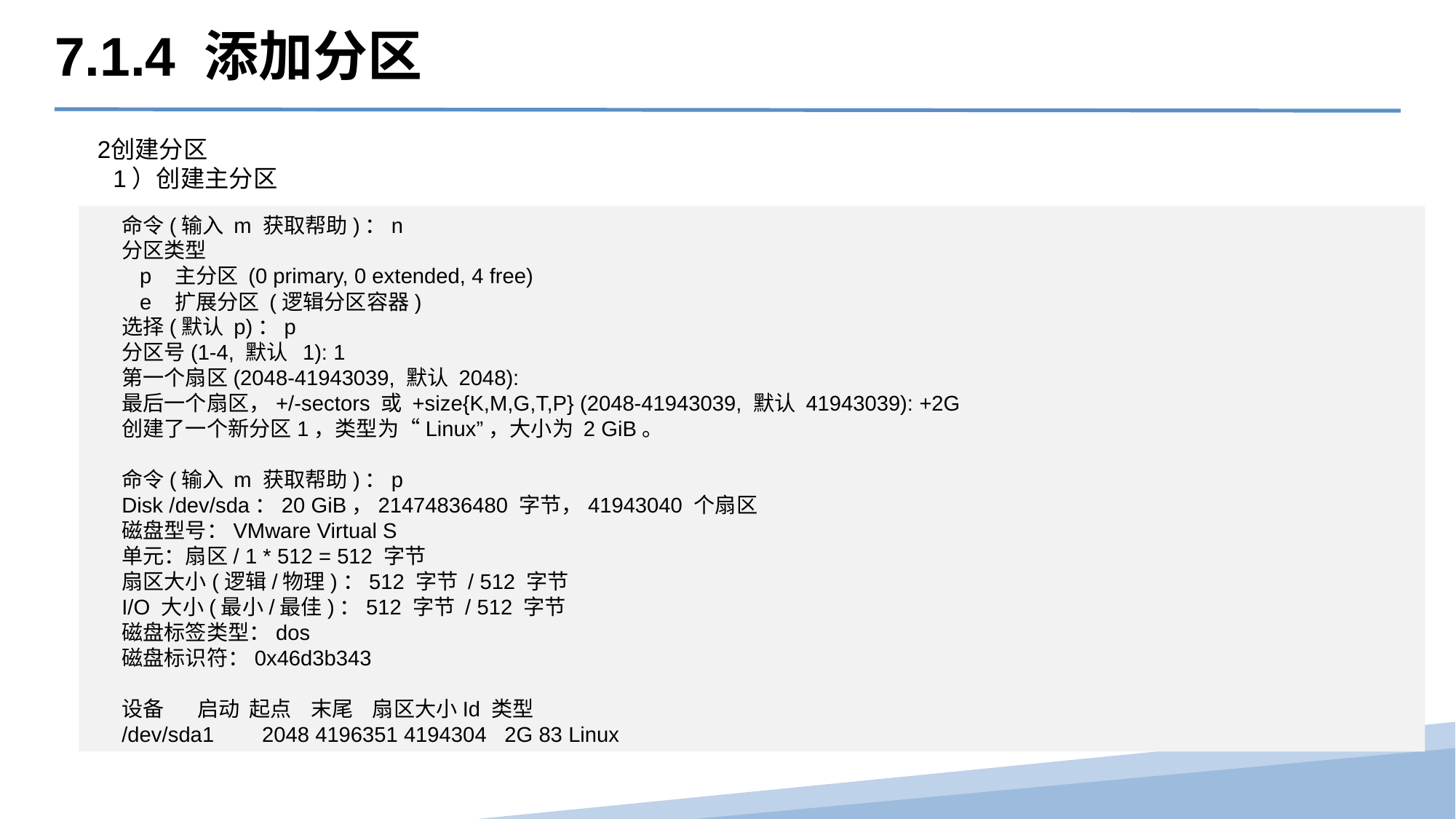

7.1.4 添加分区
创建分区
1）创建主分区

命令(输入 m 获取帮助)：n
分区类型
   p   主分区 (0 primary, 0 extended, 4 free)
   e   扩展分区 (逻辑分区容器)
选择(默认 p)：p
分区号(1-4, 默认  1): 1
第一个扇区(2048-41943039, 默认 2048):
最后一个扇区，+/-sectors 或 +size{K,M,G,T,P} (2048-41943039, 默认 41943039): +2G
创建了一个新分区1，类型为“Linux”，大小为 2 GiB。

命令(输入 m 获取帮助)：p
Disk /dev/sda：20 GiB，21474836480 字节，41943040 个扇区
磁盘型号：VMware Virtual S
单元：扇区/ 1 * 512 = 512 字节
扇区大小(逻辑/物理)：512 字节 / 512 字节
I/O 大小(最小/最佳)：512 字节 / 512 字节
磁盘标签类型：dos
磁盘标识符：0x46d3b343

设备       启动  起点    末尾    扇区大小Id 类型
/dev/sda1        2048 4196351 4194304   2G 83 Linux